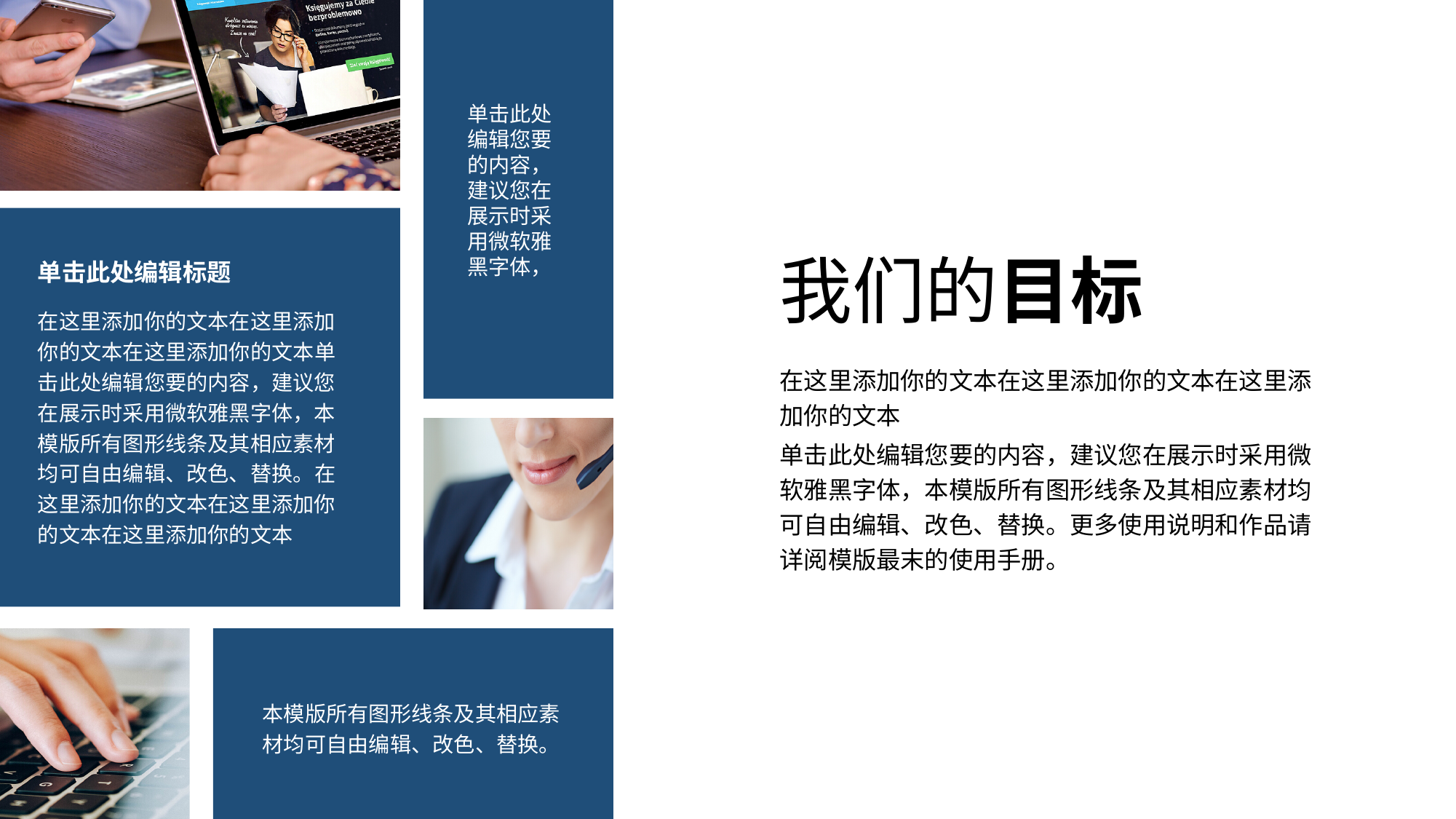

单击此处编辑您要的内容，建议您在展示时采用微软雅黑字体，

我们的目标
单击此处编辑标题
在这里添加你的文本在这里添加你的文本在这里添加你的文本单击此处编辑您要的内容，建议您在展示时采用微软雅黑字体，本模版所有图形线条及其相应素材均可自由编辑、改色、替换。在这里添加你的文本在这里添加你的文本在这里添加你的文本

在这里添加你的文本在这里添加你的文本在这里添加你的文本
单击此处编辑您要的内容，建议您在展示时采用微软雅黑字体，本模版所有图形线条及其相应素材均可自由编辑、改色、替换。更多使用说明和作品请详阅模版最末的使用手册。

本模版所有图形线条及其相应素材均可自由编辑、改色、替换。